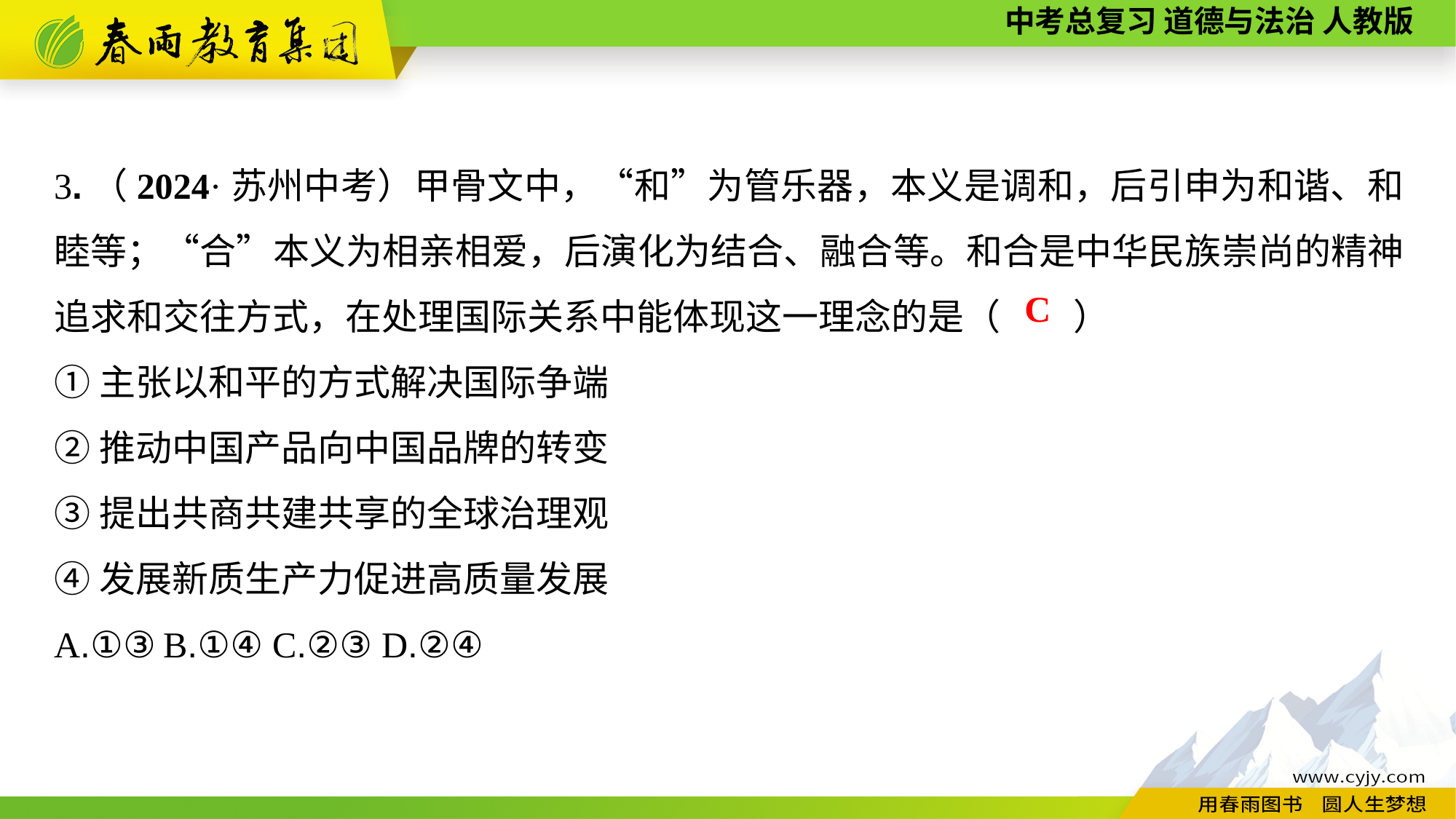

3.（2024·苏州中考）甲骨文中，“和”为管乐器，本义是调和，后引申为和谐、和睦等；“合”本义为相亲相爱，后演化为结合、融合等。和合是中华民族崇尚的精神追求和交往方式，在处理国际关系中能体现这一理念的是（　　）
①主张以和平的方式解决国际争端
②推动中国产品向中国品牌的转变
③提出共商共建共享的全球治理观
④发展新质生产力促进高质量发展
A.①③	B.①④	C.②③	D.②④
C